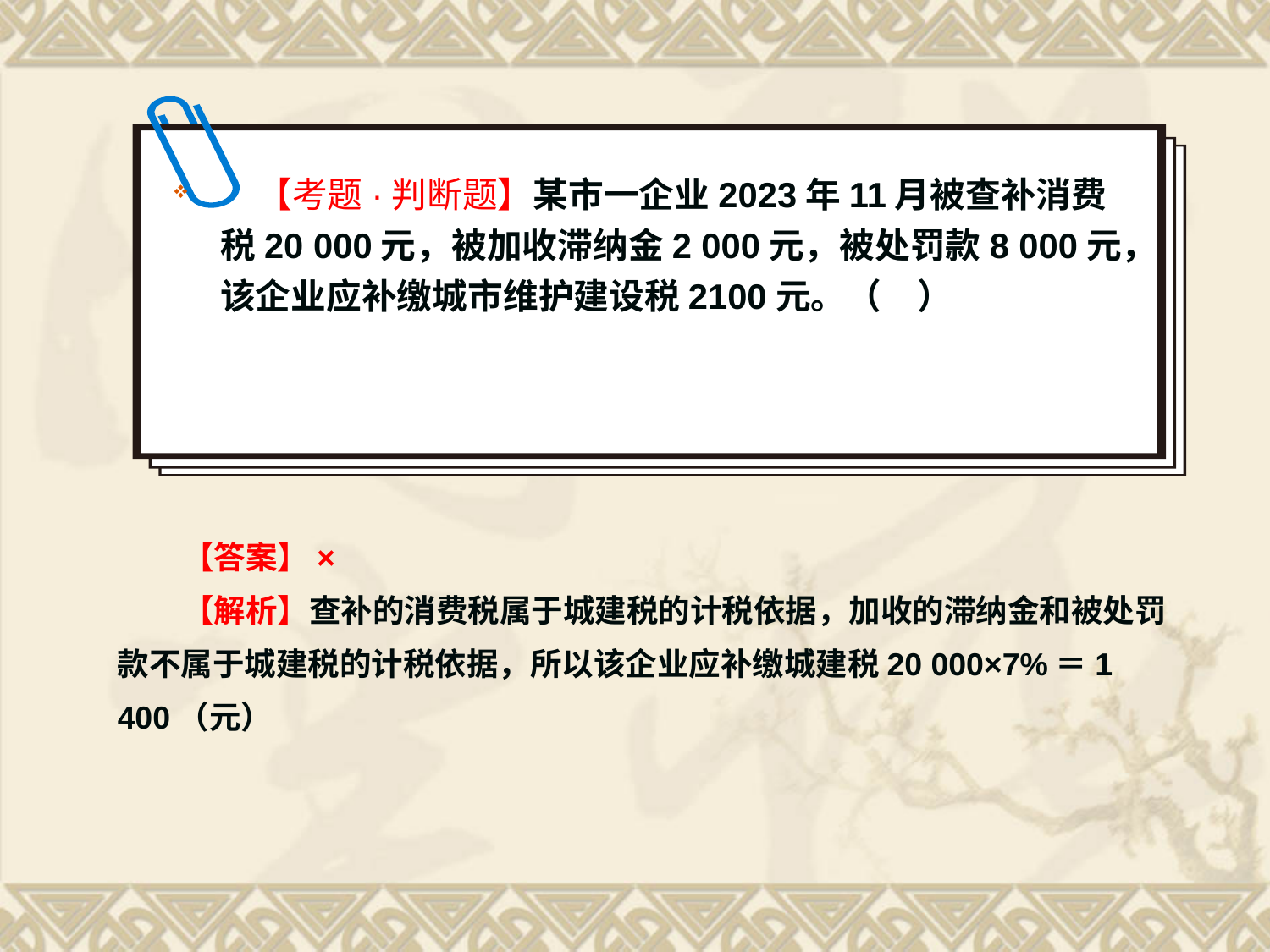

【考题·判断题】某市一企业2023年11月被查补消费税20 000元，被加收滞纳金2 000元，被处罚款8 000元，该企业应补缴城市维护建设税2100元。（　）

【答案】×
【解析】查补的消费税属于城建税的计税依据，加收的滞纳金和被处罚款不属于城建税的计税依据，所以该企业应补缴城建税20 000×7%＝1 400（元）